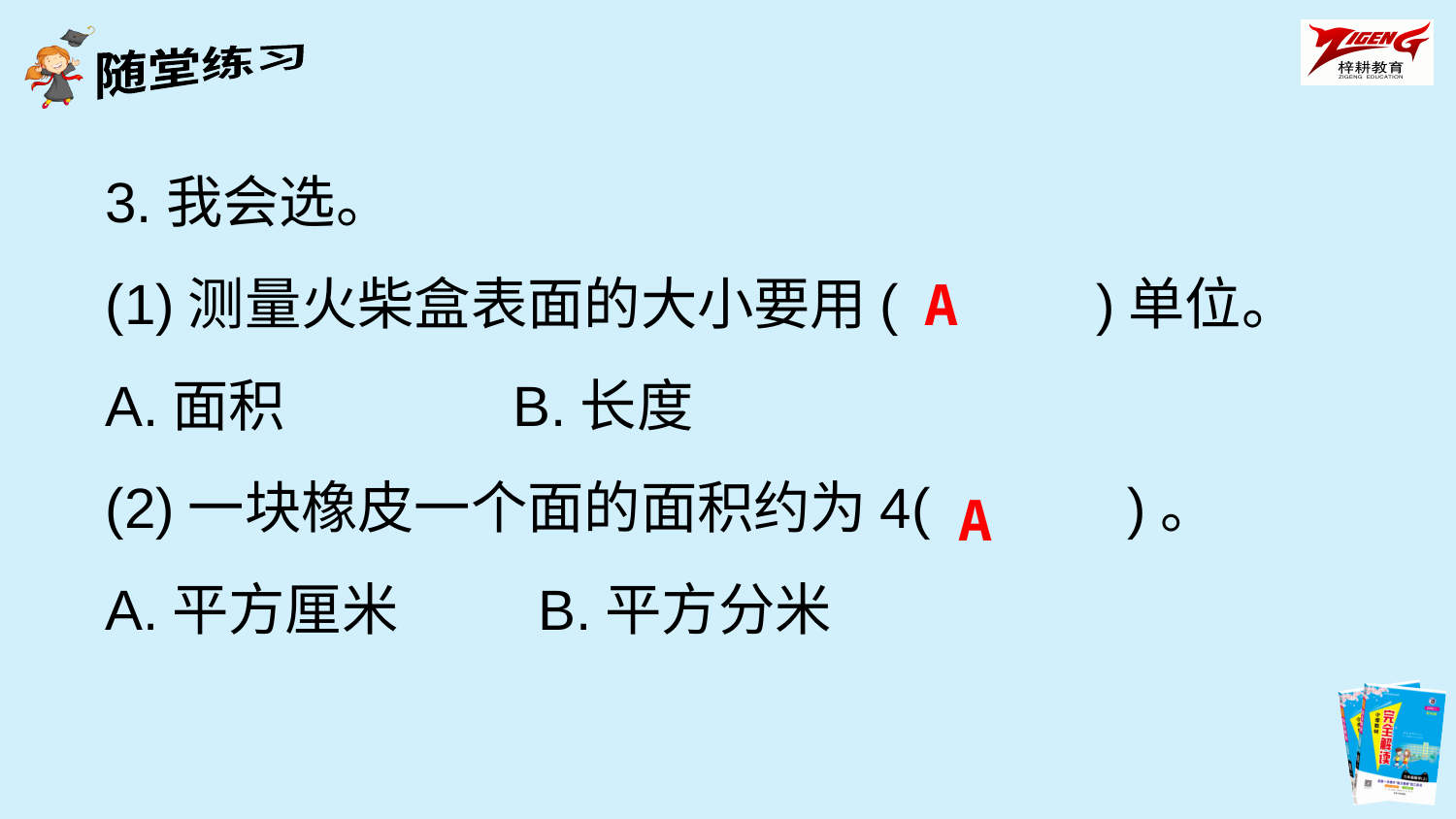

3.我会选。
(1)测量火柴盒表面的大小要用(　　　)单位。
A.面积                 B.长度
(2)一块橡皮一个面的面积约为4(　　　)。
A.平方厘米          B.平方分米
A
A